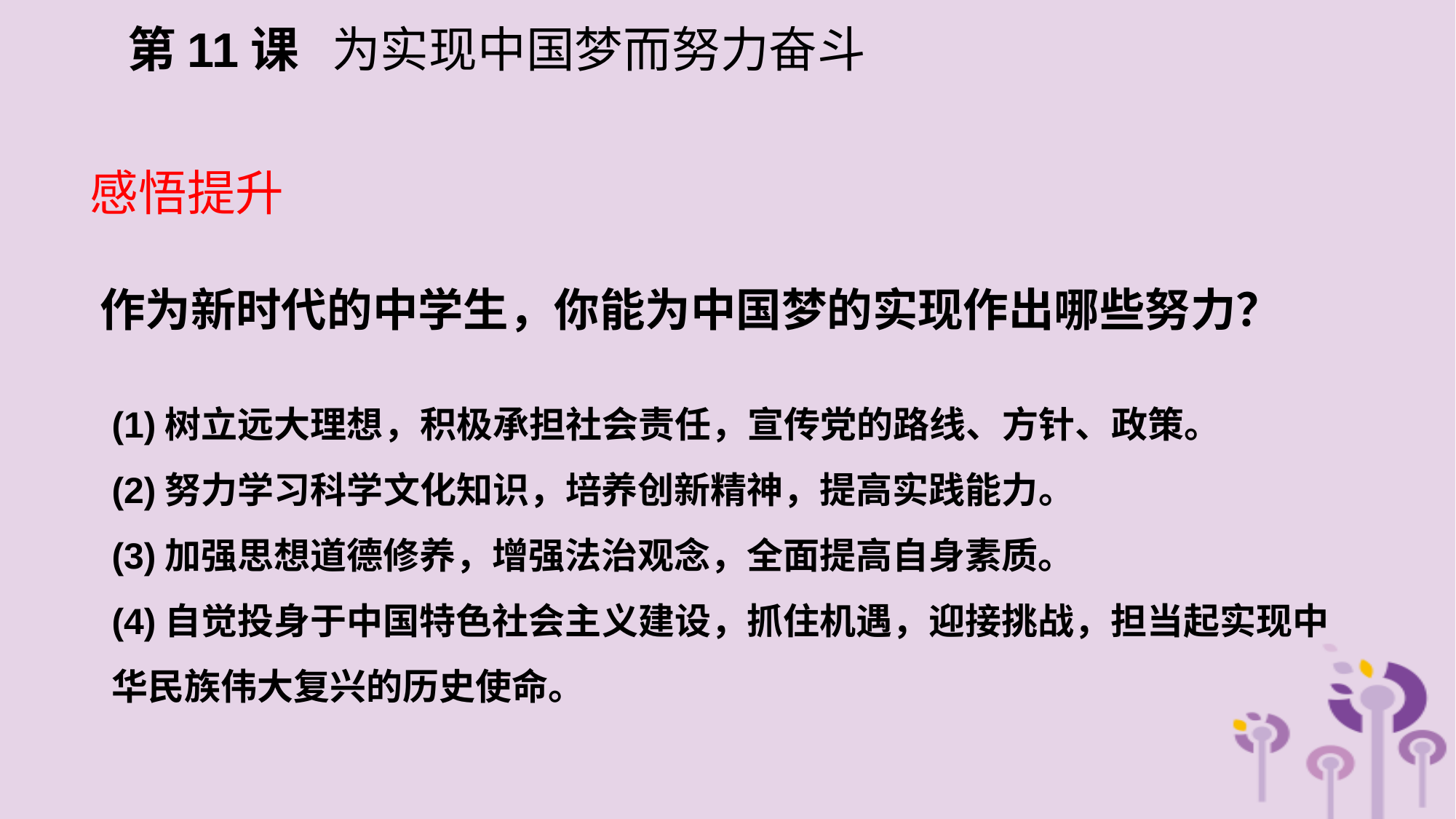

第11课   为实现中国梦而努力奋斗
感悟提升
作为新时代的中学生，你能为中国梦的实现作出哪些努力？
(1)树立远大理想，积极承担社会责任，宣传党的路线、方针、政策。
(2)努力学习科学文化知识，培养创新精神，提高实践能力。
(3)加强思想道德修养，增强法治观念，全面提高自身素质。
(4)自觉投身于中国特色社会主义建设，抓住机遇，迎接挑战，担当起实现中华民族伟大复兴的历史使命。